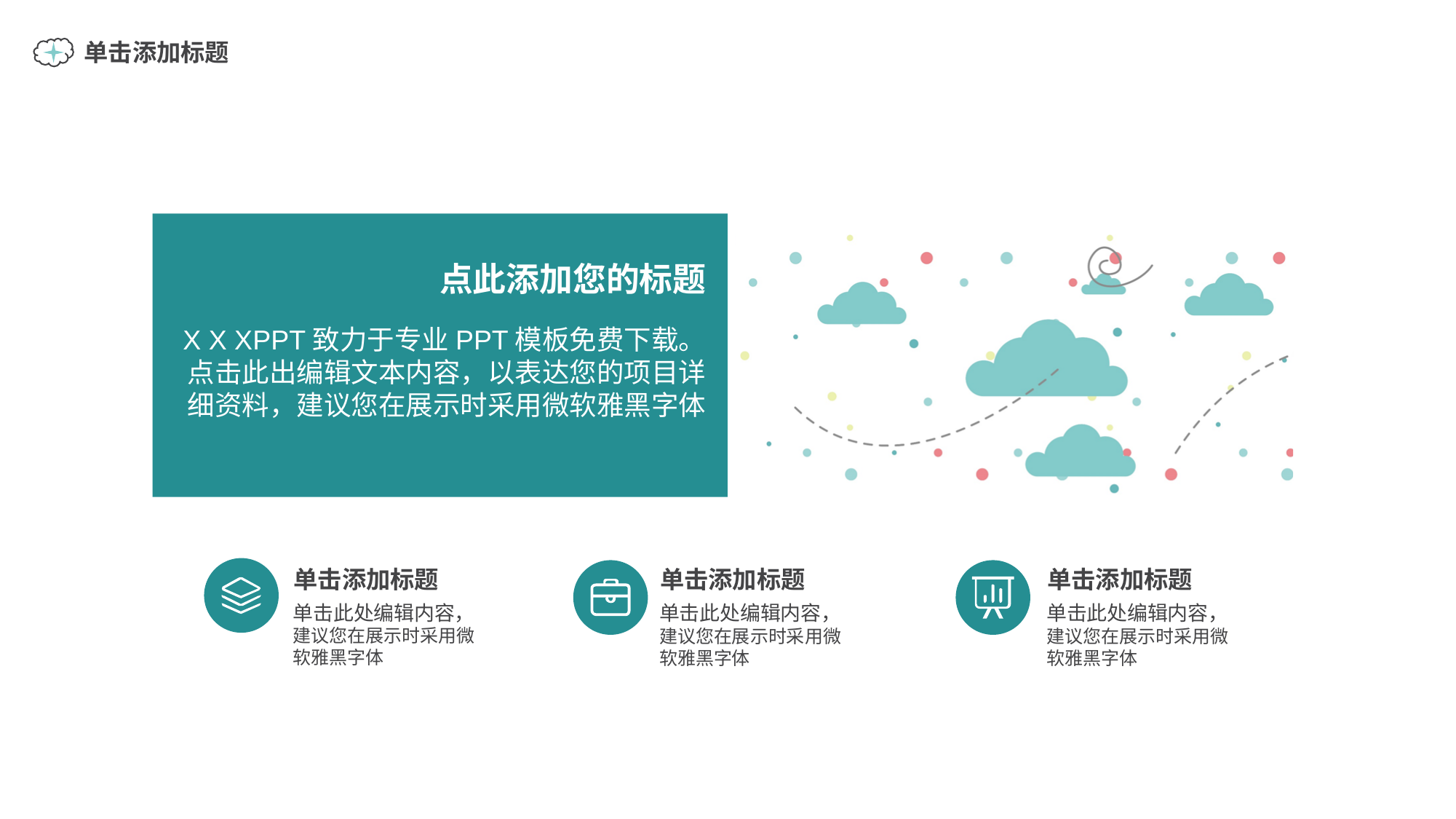

点此添加您的标题
X X XPPT致力于专业PPT模板免费下载。点击此出编辑文本内容，以表达您的项目详细资料，建议您在展示时采用微软雅黑字体

单击添加标题
单击添加标题
单击添加标题
单击此处编辑内容，建议您在展示时采用微软雅黑字体
单击此处编辑内容，建议您在展示时采用微软雅黑字体
单击此处编辑内容，建议您在展示时采用微软雅黑字体